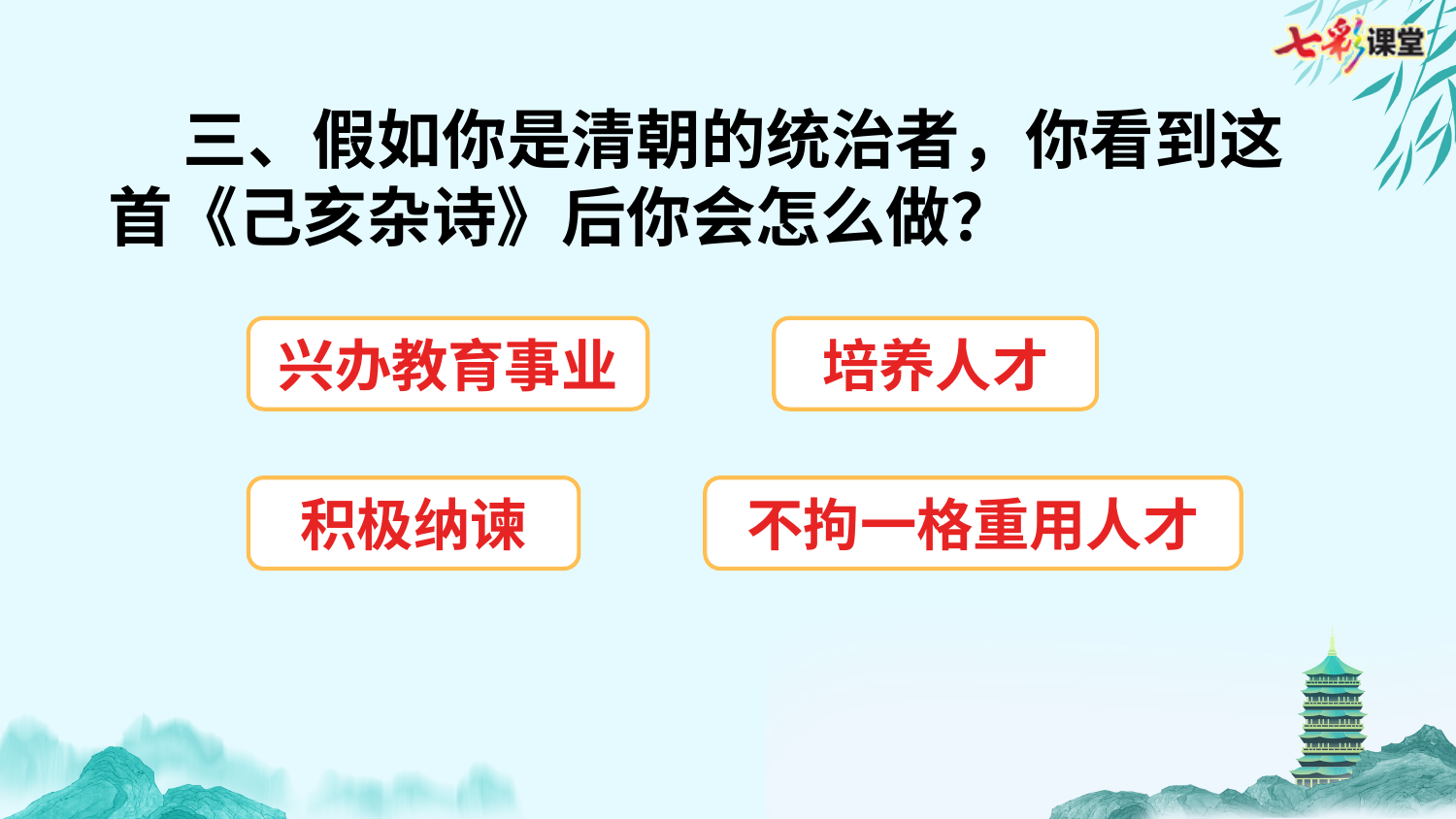

三、假如你是清朝的统治者，你看到这首《己亥杂诗》后你会怎么做？
兴办教育事业
培养人才
积极纳谏
不拘一格重用人才